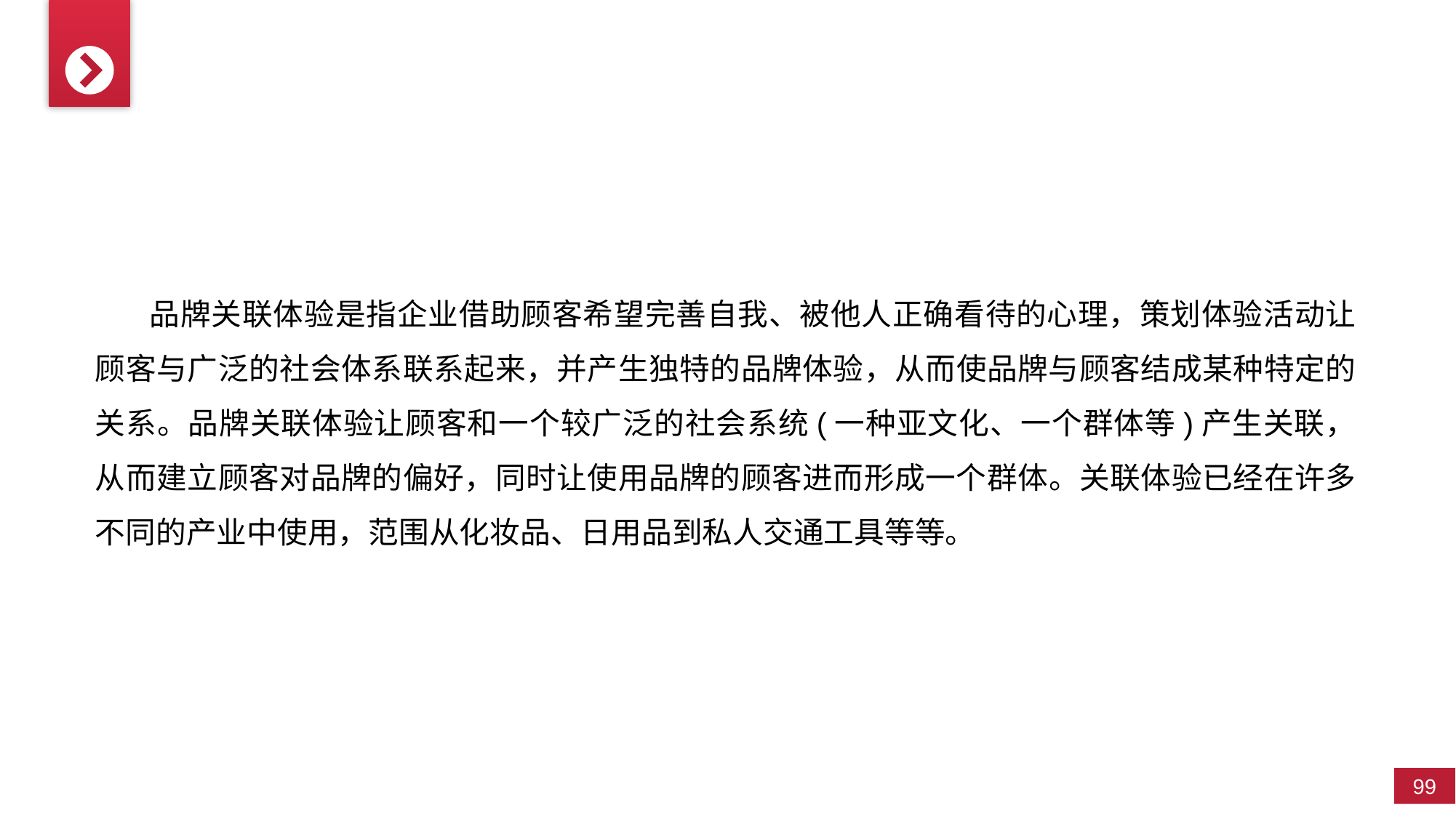

品牌关联体验是指企业借助顾客希望完善自我、被他人正确看待的心理，策划体验活动让顾客与广泛的社会体系联系起来，并产生独特的品牌体验，从而使品牌与顾客结成某种特定的关系。品牌关联体验让顾客和一个较广泛的社会系统(一种亚文化、一个群体等)产生关联，从而建立顾客对品牌的偏好，同时让使用品牌的顾客进而形成一个群体。关联体验已经在许多不同的产业中使用，范围从化妆品、日用品到私人交通工具等等。